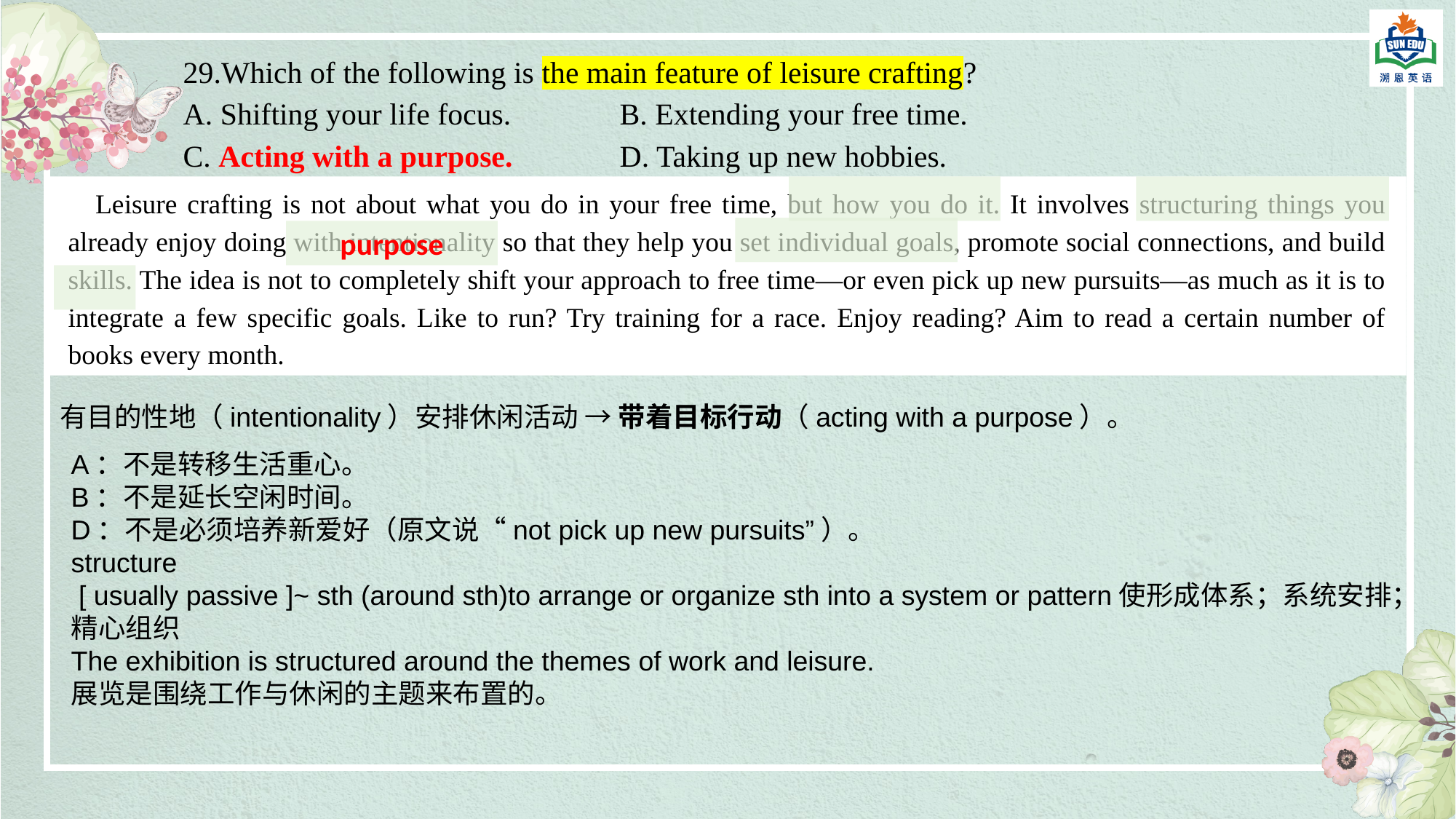

29.Which of the following is the main feature of leisure crafting?
A. Shifting your life focus. 	B. Extending your free time.
C. Acting with a purpose. 	D. Taking up new hobbies.

Leisure crafting is not about what you do in your free time, but how you do it. It involves structuring things you already enjoy doing with intentionality so that they help you set individual goals, promote social connections, and build skills. The idea is not to completely shift your approach to free time—or even pick up new pursuits—as much as it is to integrate a few specific goals. Like to run? Try training for a race. Enjoy reading? Aim to read a certain number of books every month.

purpose

有目的性地（intentionality）安排休闲活动 → 带着目标行动（acting with a purpose）。

A：不是转移生活重心。
B：不是延长空闲时间。
D：不是必须培养新爱好（原文说“not pick up new pursuits”）。
structure
 [ usually passive ]~ sth (around sth)to arrange or organize sth into a system or pattern使形成体系；系统安排；精心组织
The exhibition is structured around the themes of work and leisure.
展览是围绕工作与休闲的主题来布置的。